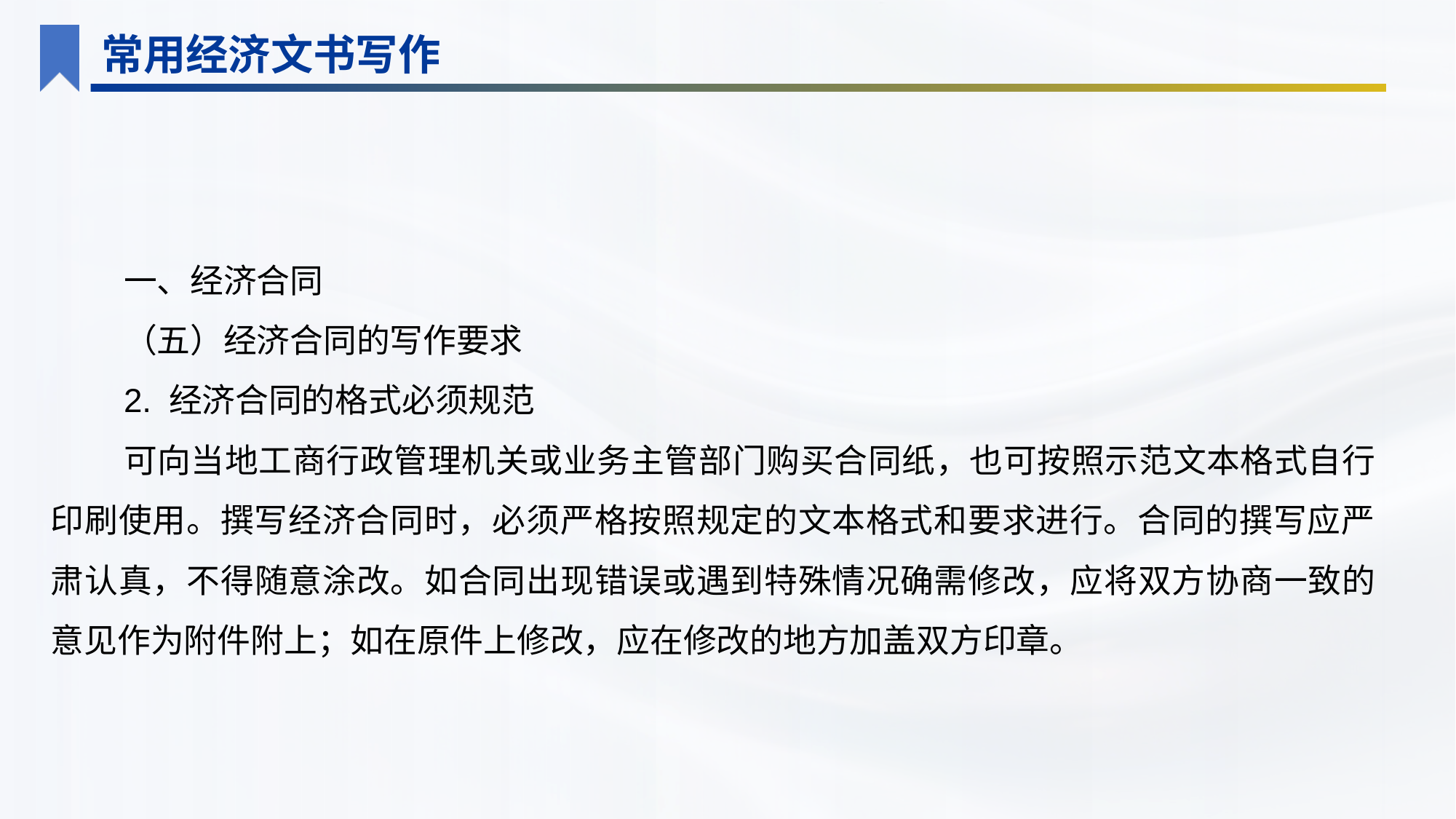

常用经济文书写作
一、经济合同
（五）经济合同的写作要求
2. 经济合同的格式必须规范
可向当地工商行政管理机关或业务主管部门购买合同纸，也可按照示范文本格式自行印刷使用。撰写经济合同时，必须严格按照规定的文本格式和要求进行。合同的撰写应严肃认真，不得随意涂改。如合同出现错误或遇到特殊情况确需修改，应将双方协商一致的意见作为附件附上；如在原件上修改，应在修改的地方加盖双方印章。